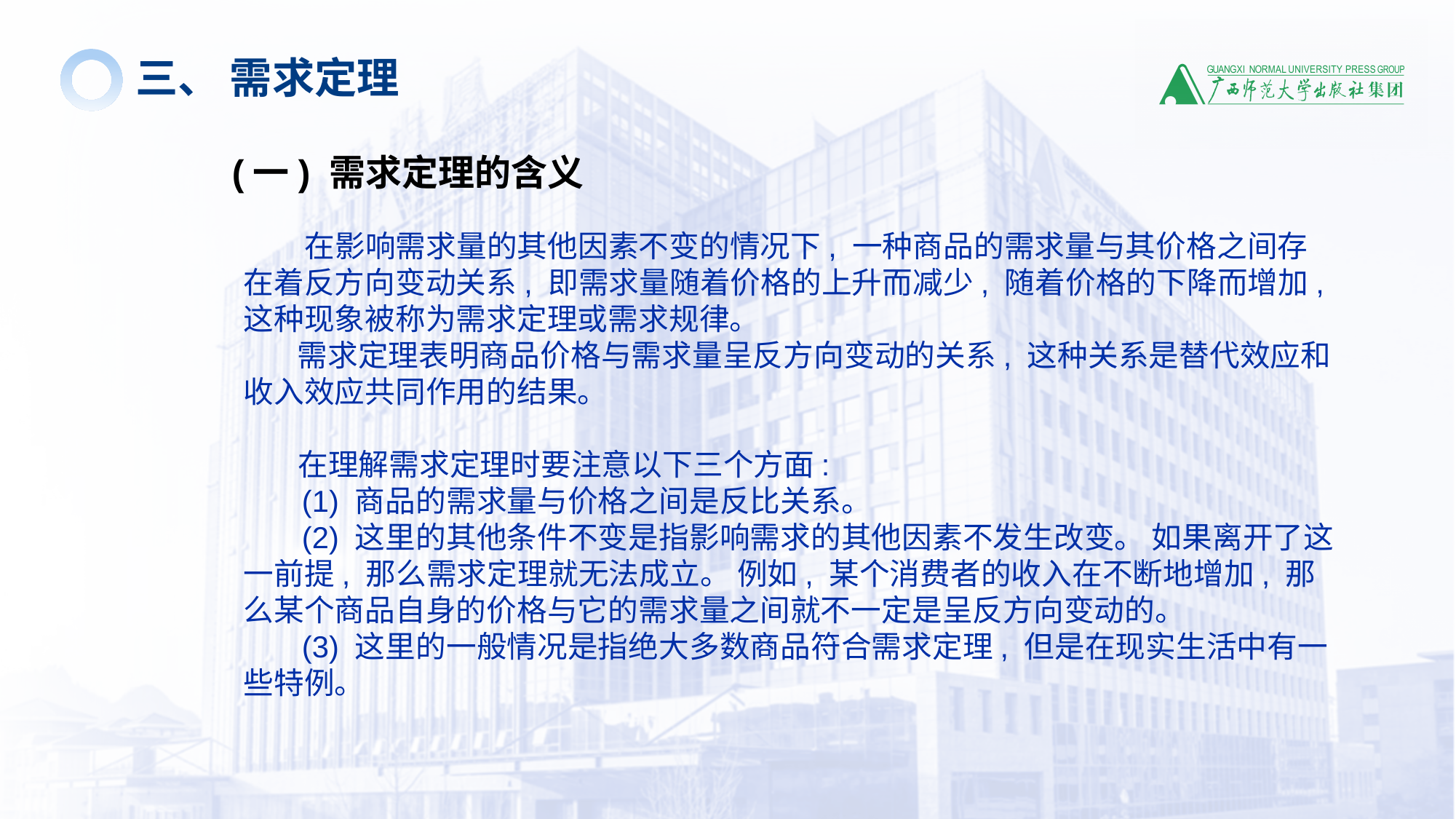

三、 需求定理

(一) 需求定理的含义
        在影响需求量的其他因素不变的情况下, 一种商品的需求量与其价格之间存在着反方向变动关系, 即需求量随着价格的上升而减少, 随着价格的下降而增加, 这种现象被称为需求定理或需求规律。
        需求定理表明商品价格与需求量呈反方向变动的关系, 这种关系是替代效应和收入效应共同作用的结果。

       在理解需求定理时要注意以下三个方面:
       (1) 商品的需求量与价格之间是反比关系。
       (2) 这里的其他条件不变是指影响需求的其他因素不发生改变。 如果离开了这一前提, 那么需求定理就无法成立。 例如, 某个消费者的收入在不断地增加, 那么某个商品自身的价格与它的需求量之间就不一定是呈反方向变动的。
       (3) 这里的一般情况是指绝大多数商品符合需求定理, 但是在现实生活中有一些特例。